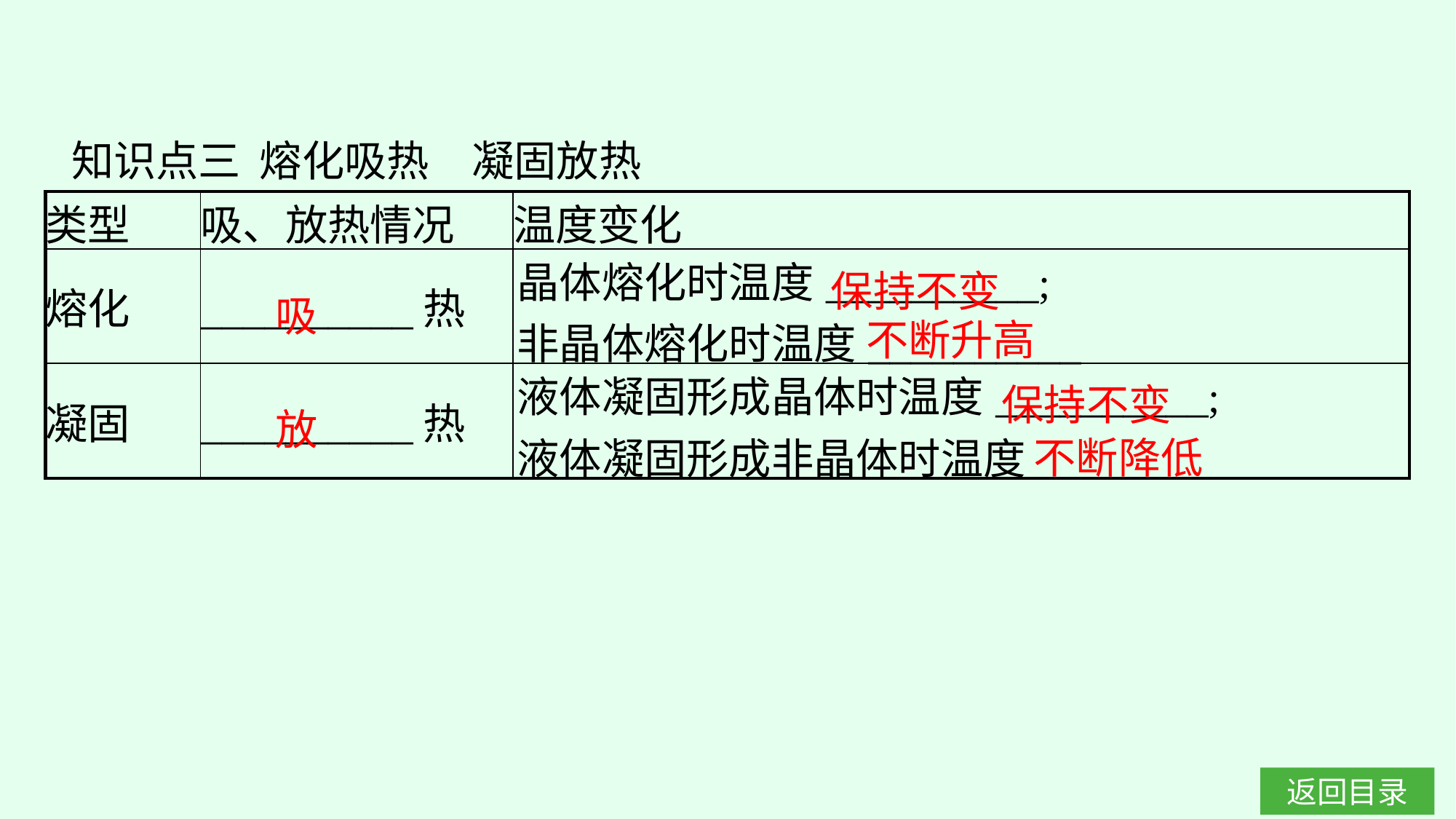

知识点三  熔化吸热　凝固放热
| 类型 | 吸、放热情况 | 温度变化 |
| --- | --- | --- |
| 熔化 | \_\_\_\_\_\_\_\_\_\_热 | 晶体熔化时温度\_\_\_\_\_\_\_\_\_\_;  非晶体熔化时温度\_\_\_\_\_\_\_\_\_\_ |
| 凝固 | \_\_\_\_\_\_\_\_\_\_热 | 液体凝固形成晶体时温度\_\_\_\_\_\_\_\_\_\_;  液体凝固形成非晶体时温度\_\_\_\_\_\_\_\_\_\_ |
保持不变
吸
不断升高
保持不变
放
不断降低